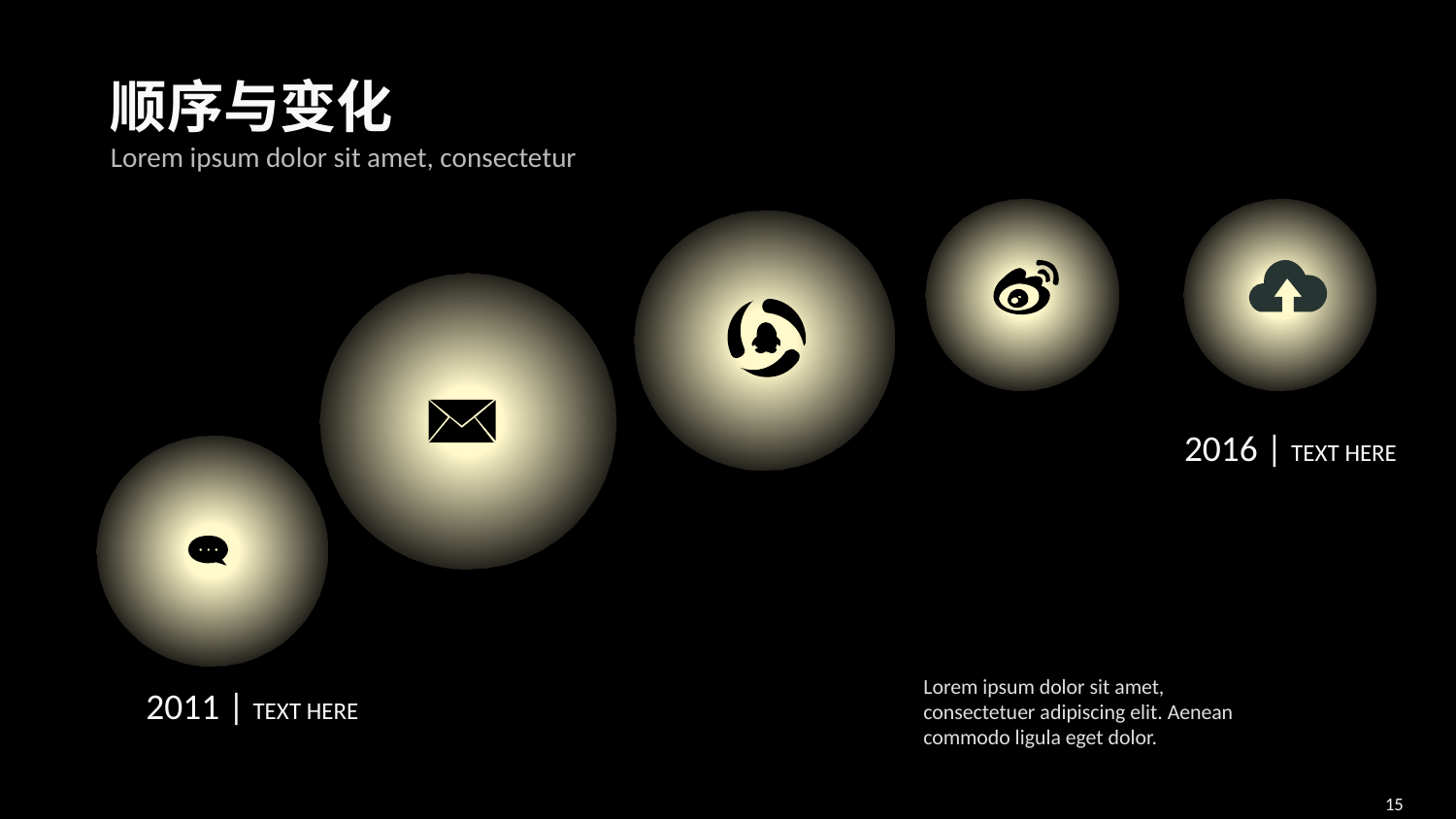

顺序与变化
Lorem ipsum dolor sit amet, consectetur

2016 | TEXT HERE

Lorem ipsum dolor sit amet, consectetuer adipiscing elit. Aenean commodo ligula eget dolor.
2011 | TEXT HERE